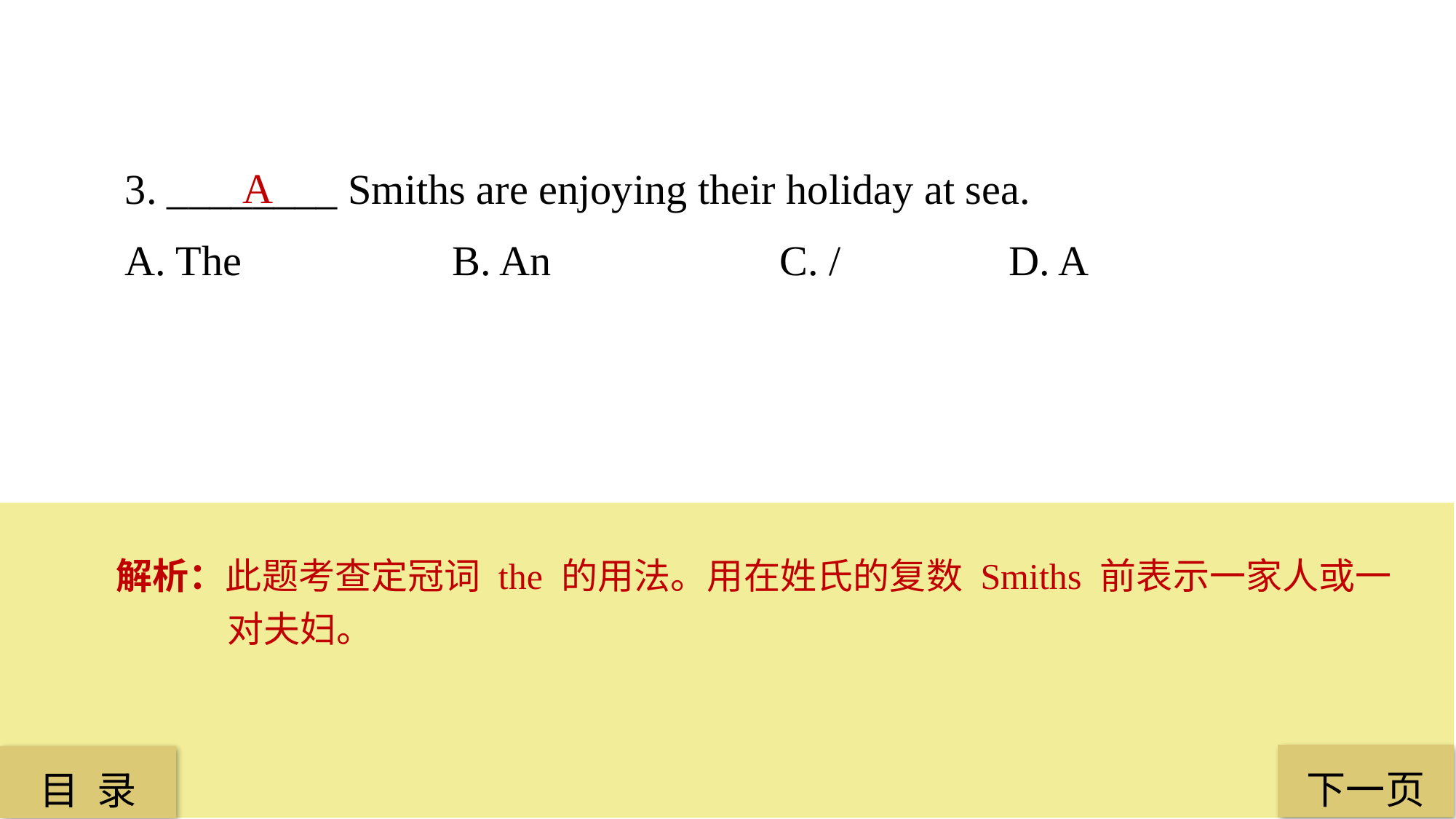

3. ________ Smiths are enjoying their holiday at sea.
A. The 		B. An 		C. /		 D. A
A
解析：此题考查定冠词 the 的用法。用在姓氏的复数 Smiths 前表示一家人或一对夫妇。